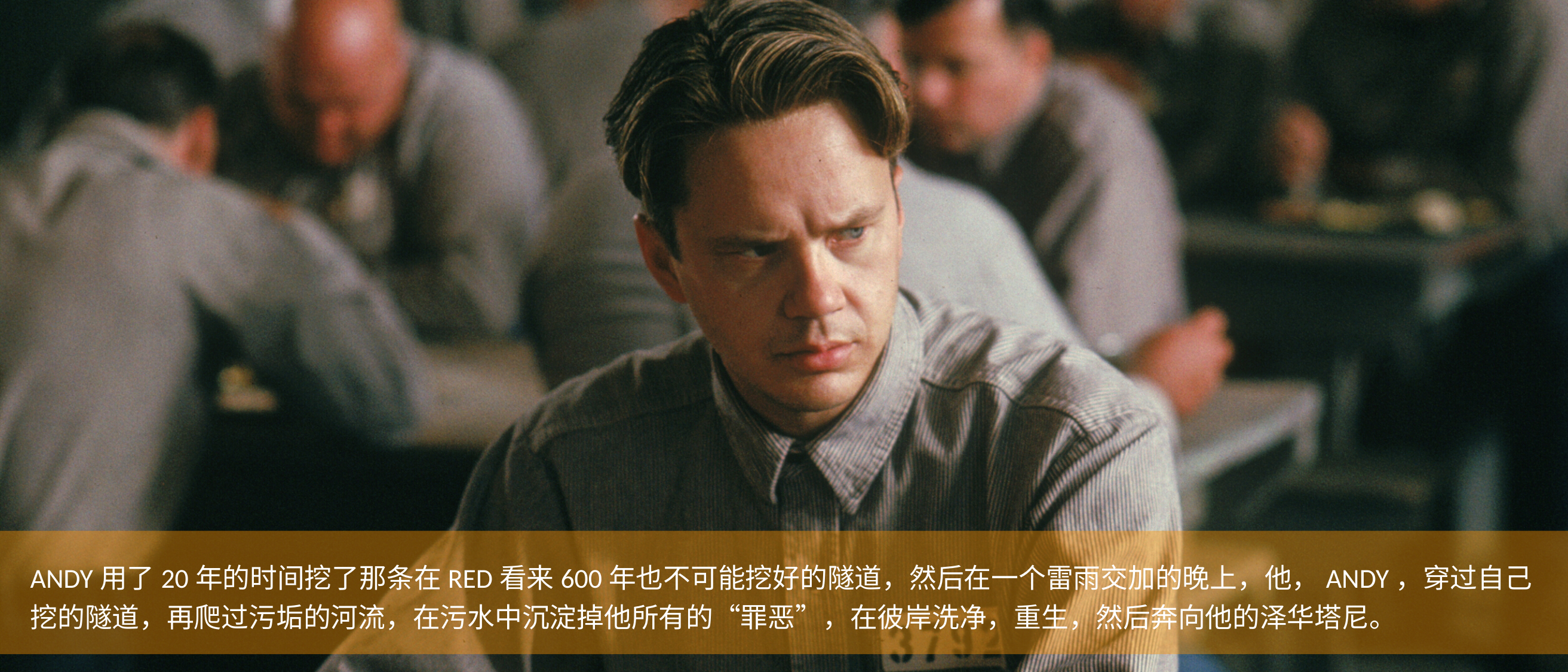

ANDY用了20年的时间挖了那条在RED看来600年也不可能挖好的隧道，然后在一个雷雨交加的晚上，他，ANDY，穿过自己挖的隧道，再爬过污垢的河流，在污水中沉淀掉他所有的“罪恶”，在彼岸洗净，重生，然后奔向他的泽华塔尼。